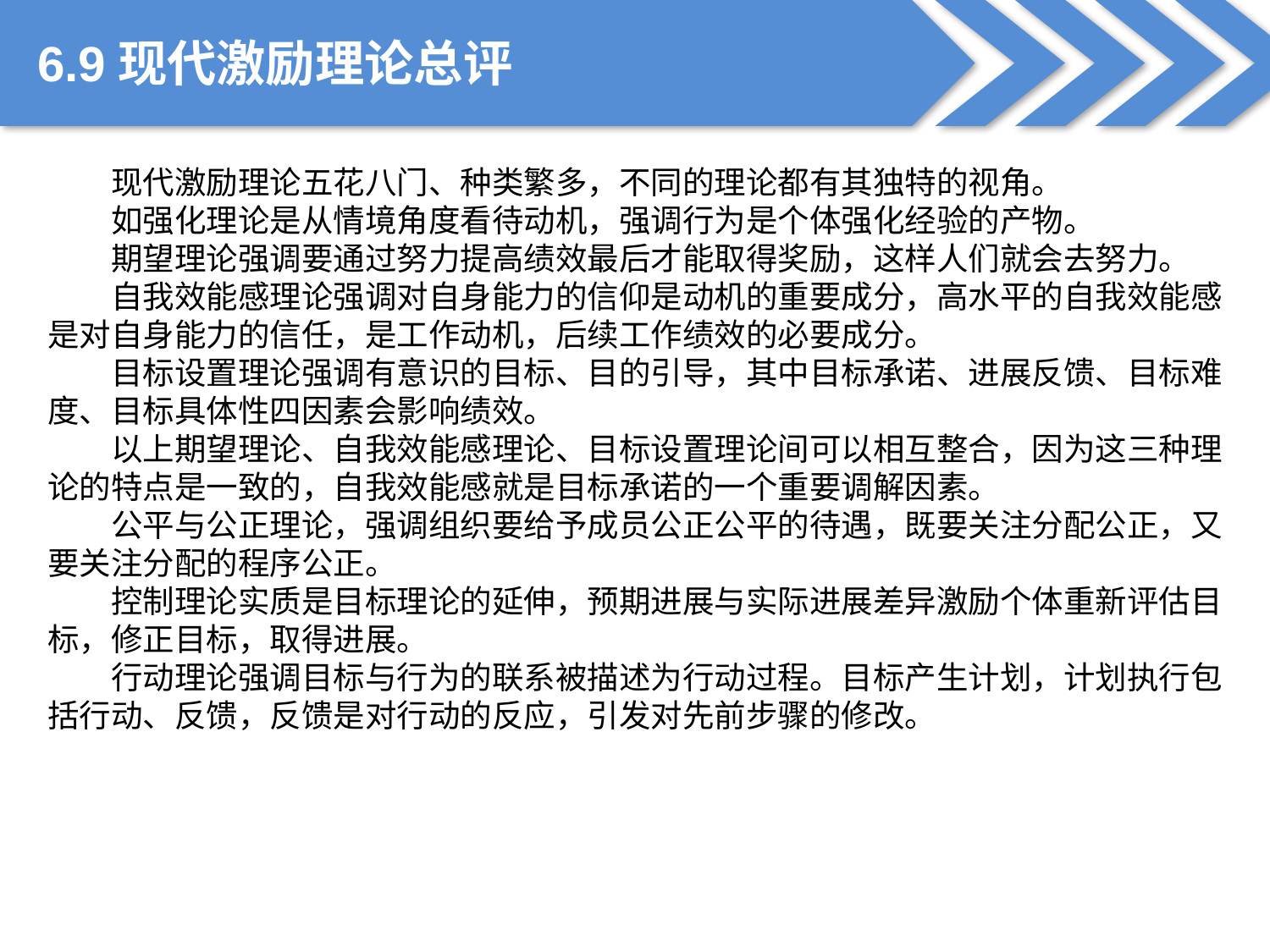

6.9现代激励理论总评
现代激励理论五花八门、种类繁多，不同的理论都有其独特的视角。
如强化理论是从情境角度看待动机，强调行为是个体强化经验的产物。
期望理论强调要通过努力提高绩效最后才能取得奖励，这样人们就会去努力。
自我效能感理论强调对自身能力的信仰是动机的重要成分，高水平的自我效能感是对自身能力的信任，是工作动机，后续工作绩效的必要成分。
目标设置理论强调有意识的目标、目的引导，其中目标承诺、进展反馈、目标难度、目标具体性四因素会影响绩效。
以上期望理论、自我效能感理论、目标设置理论间可以相互整合，因为这三种理论的特点是一致的，自我效能感就是目标承诺的一个重要调解因素。
公平与公正理论，强调组织要给予成员公正公平的待遇，既要关注分配公正，又要关注分配的程序公正。
控制理论实质是目标理论的延伸，预期进展与实际进展差异激励个体重新评估目标，修正目标，取得进展。
行动理论强调目标与行为的联系被描述为行动过程。目标产生计划，计划执行包括行动、反馈，反馈是对行动的反应，引发对先前步骤的修改。